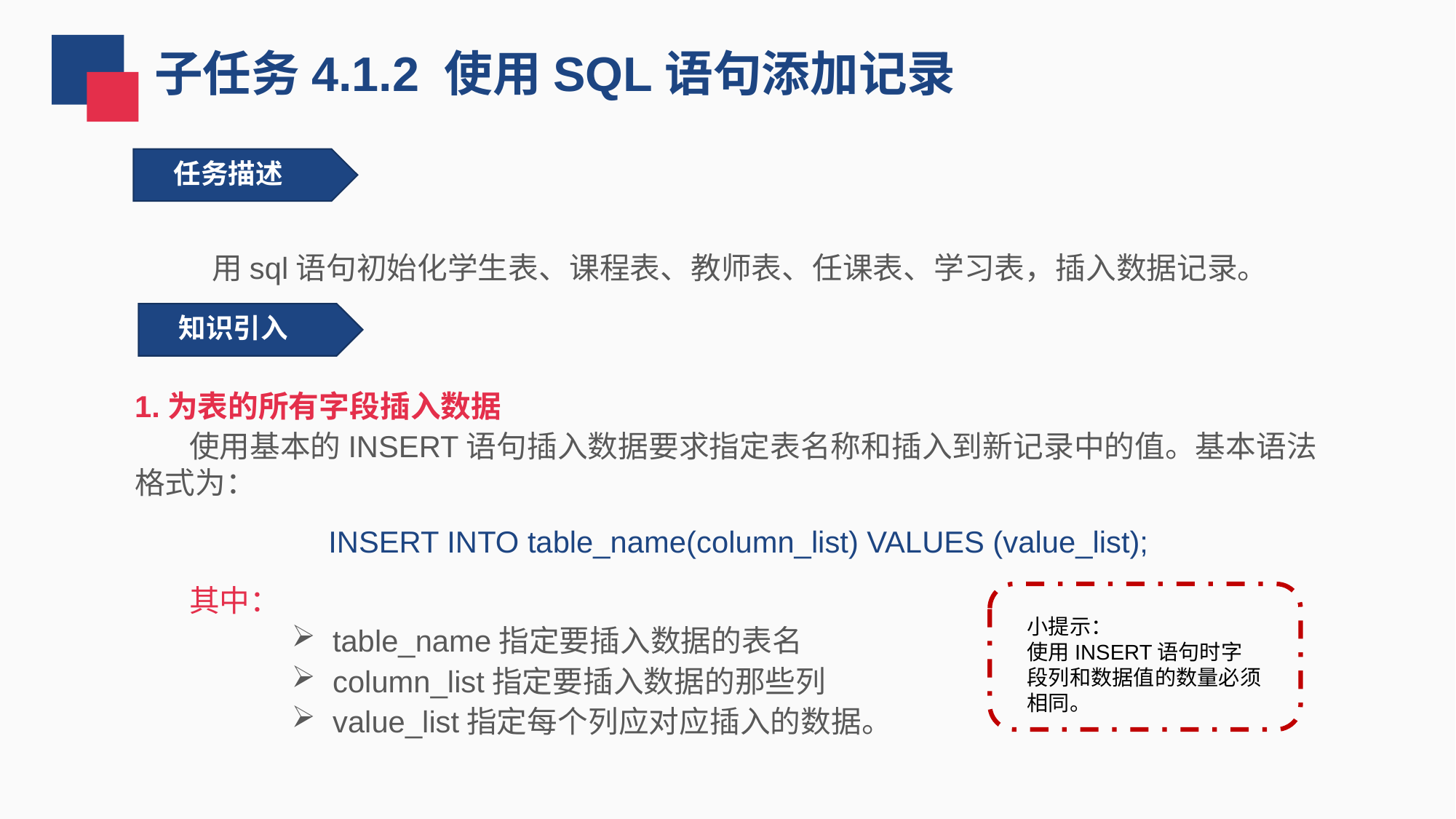

子任务4.1.2 使用SQL语句添加记录

任务描述
         用sql语句初始化学生表、课程表、教师表、任课表、学习表，插入数据记录。

知识引入
1.为表的所有字段插入数据
       使用基本的INSERT语句插入数据要求指定表名称和插入到新记录中的值。基本语法格式为：
INSERT INTO table_name(column_list) VALUES (value_list);
       其中：
table_name指定要插入数据的表名
column_list指定要插入数据的那些列
value_list指定每个列应对应插入的数据。

小提示：
使用INSERT语句时字段列和数据值的数量必须相同。